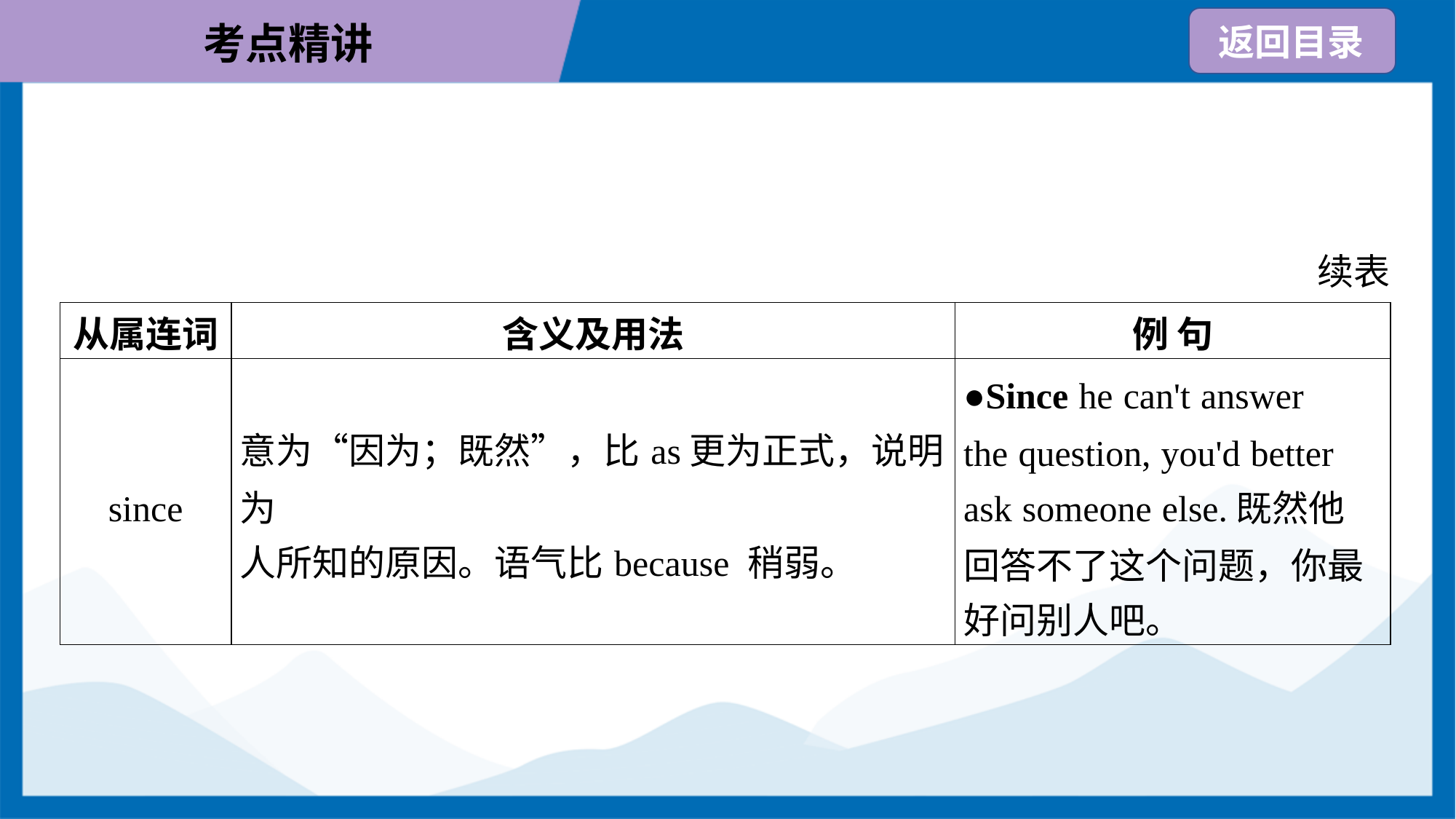

续表
| 从属连词 | 含义及用法 | 例 句 |
| --- | --- | --- |
| since | 意为“因为；既然”，比as更为正式，说明为 人所知的原因。语气比because 稍弱。 | ●Since he can't answer the question, you'd better ask someone else.既然他 回答不了这个问题，你最 好问别人吧。 |